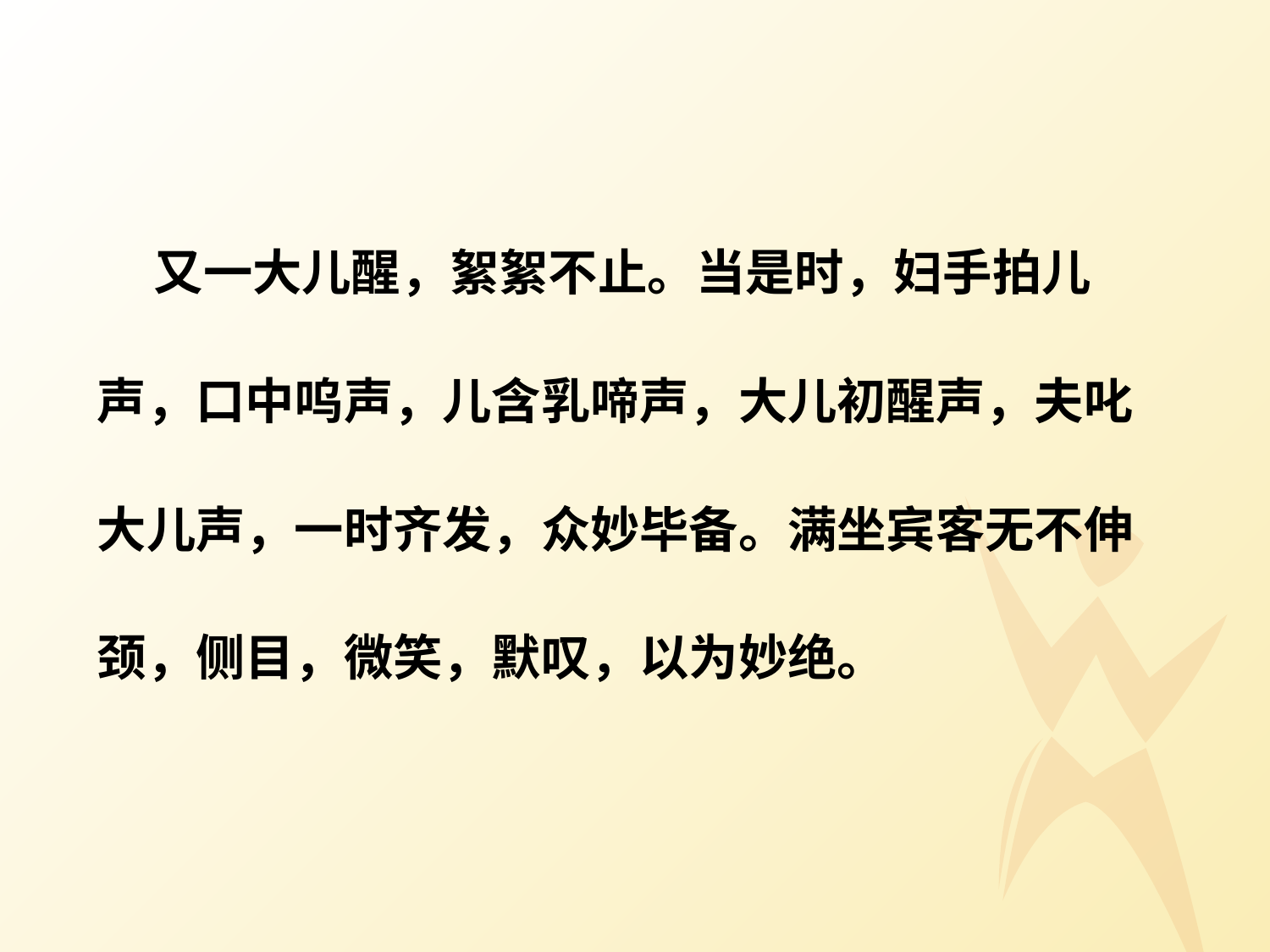

又一大儿醒，絮絮不止。当是时，妇手拍儿
声，口中呜声，儿含乳啼声，大儿初醒声，夫叱
大儿声，一时齐发，众妙毕备。满坐宾客无不伸
颈，侧目，微笑，默叹，以为妙绝。